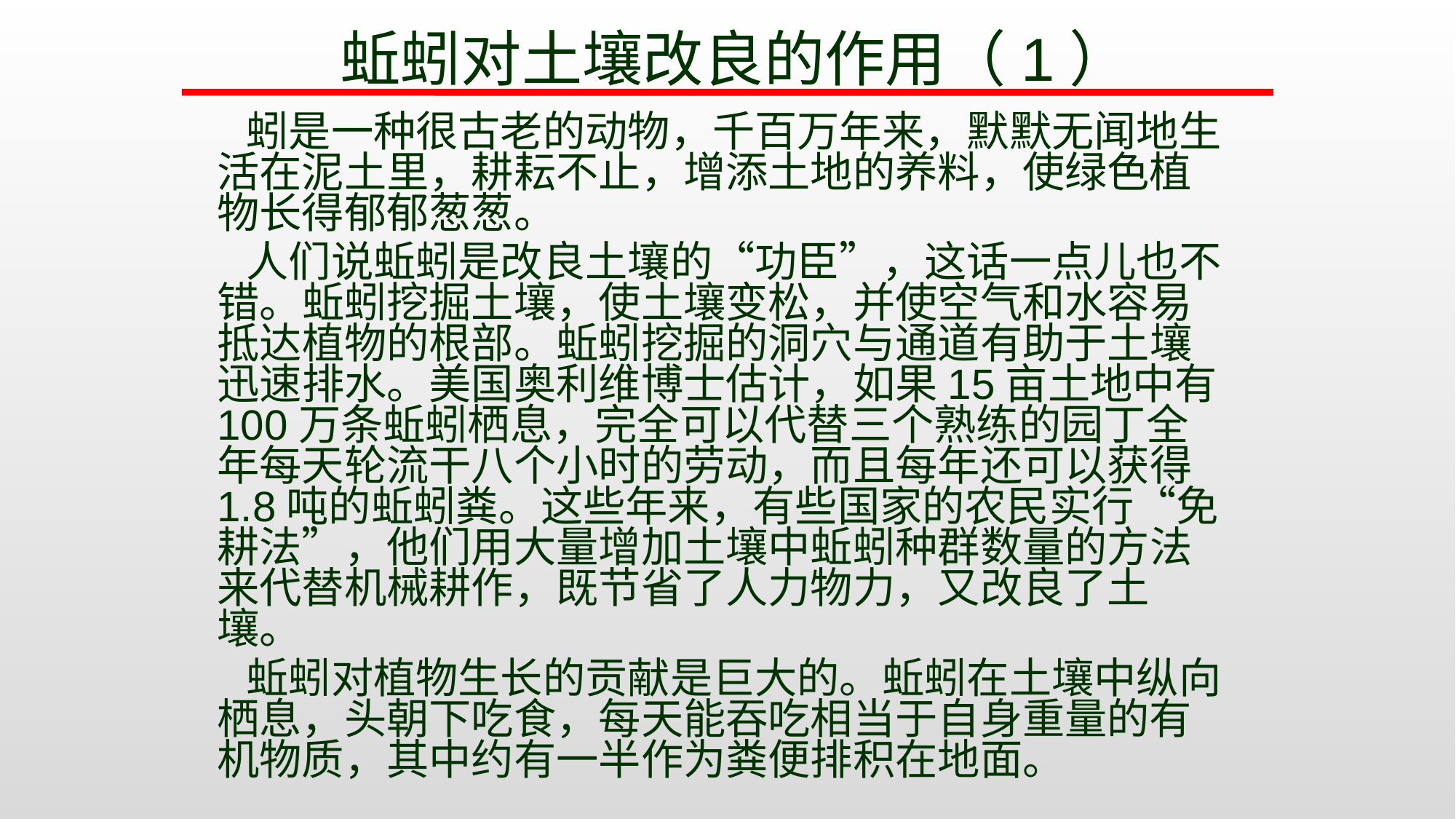

蚯蚓对土壤改良的作用（1）

  蚓是一种很古老的动物，千百万年来，默默无闻地生活在泥土里，耕耘不止，增添土地的养料，使绿色植物长得郁郁葱葱。
  人们说蚯蚓是改良土壤的“功臣”，这话一点儿也不错。蚯蚓挖掘土壤，使土壤变松，并使空气和水容易抵达植物的根部。蚯蚓挖掘的洞穴与通道有助于土壤迅速排水。美国奥利维博士估计，如果15亩土地中有100万条蚯蚓栖息，完全可以代替三个熟练的园丁全年每天轮流干八个小时的劳动，而且每年还可以获得1.8吨的蚯蚓粪。这些年来，有些国家的农民实行“免耕法”，他们用大量增加土壤中蚯蚓种群数量的方法来代替机械耕作，既节省了人力物力，又改良了土壤。
  蚯蚓对植物生长的贡献是巨大的。蚯蚓在土壤中纵向栖息，头朝下吃食，每天能吞吃相当于自身重量的有机物质，其中约有一半作为粪便排积在地面。